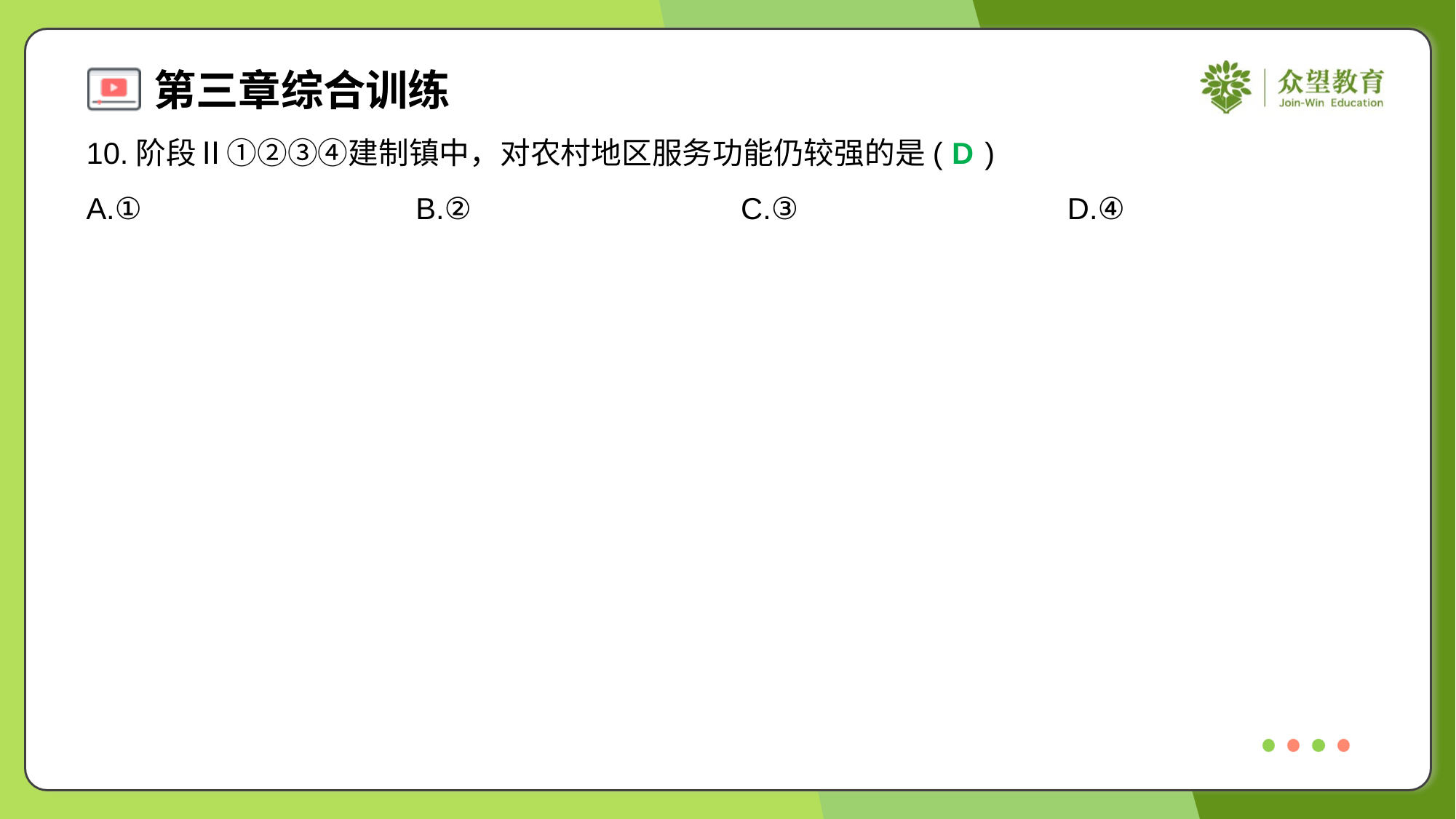

10.阶段Ⅱ①②③④建制镇中，对农村地区服务功能仍较强的是(     )
D
A.①	B.②	C.③	D.④